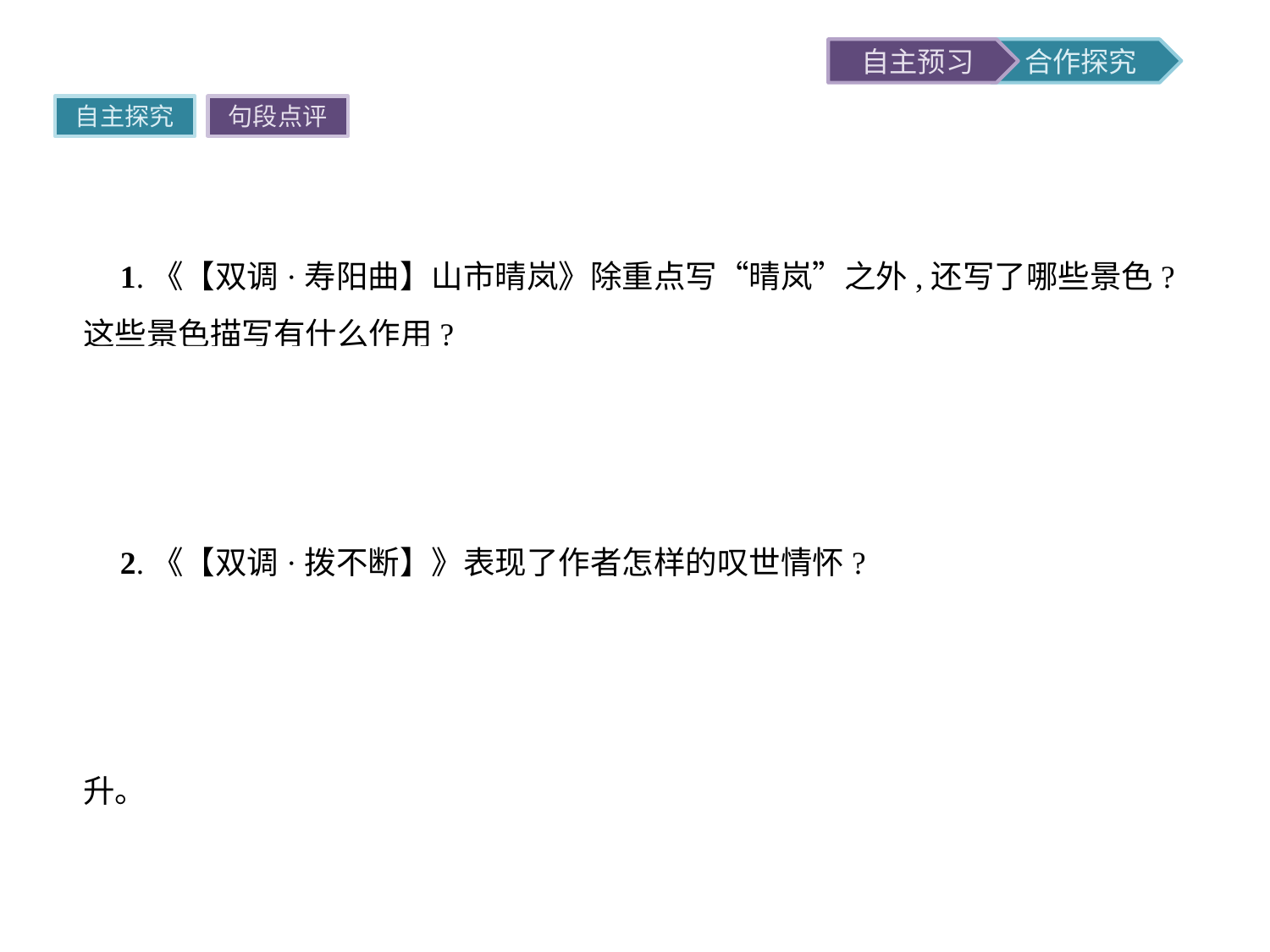

自主探究
句段点评
1.《【双调·寿阳曲】山市晴岚》除重点写“晴岚”之外,还写了哪些景色?这些景色描写有什么作用?
提示:除重点写“晴岚”外,曲中还写了花村、草店、晚霞、山色等。这些景色共同构成一幅井然有序、恬静清新的“山市晴岚”图。从这自然之美中,见出作者恬淡平和、向往宁静的心态。
2.《【双调·拨不断】》表现了作者怎样的叹世情怀?
提示:这首曲的要旨是否定现实生活中的功名意识。在世俗人眼中,最大的成就莫过于王图霸业,而王霸之业又有何用呢?不也落得个荒冢楸梧的结局?这种从感叹功名难遂,到否定功名霸业,应该是作者官场失意、看破红尘后的意识提升。